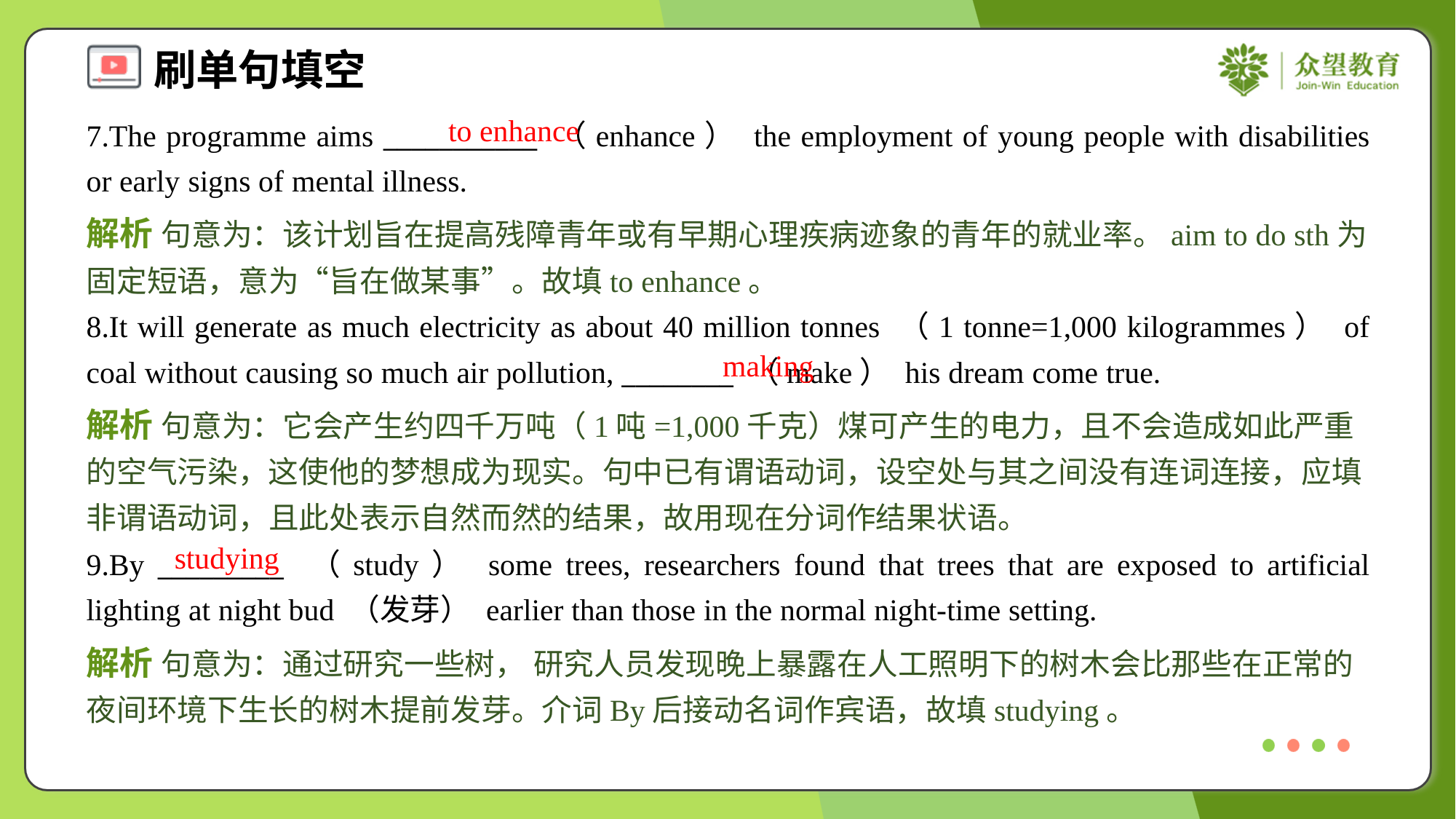

to enhance
7.The programme aims ___________ （enhance） the employment of young people with disabilities or early signs of mental illness.
解析 句意为：该计划旨在提高残障青年或有早期心理疾病迹象的青年的就业率。aim to do sth为固定短语，意为“旨在做某事”。故填to enhance。
8.It will generate as much electricity as about 40 million tonnes （1 tonne=1,000 kilogrammes） of coal without causing so much air pollution, ________ （make） his dream come true.
making
解析 句意为：它会产生约四千万吨（1吨=1,000千克）煤可产生的电力，且不会造成如此严重的空气污染，这使他的梦想成为现实。句中已有谓语动词，设空处与其之间没有连词连接，应填非谓语动词，且此处表示自然而然的结果，故用现在分词作结果状语。
studying
9.By _________ （study） some trees, researchers found that trees that are exposed to artificial lighting at night bud （发芽） earlier than those in the normal night-time setting.
解析 句意为：通过研究一些树， 研究人员发现晚上暴露在人工照明下的树木会比那些在正常的夜间环境下生长的树木提前发芽。介词By后接动名词作宾语，故填studying。